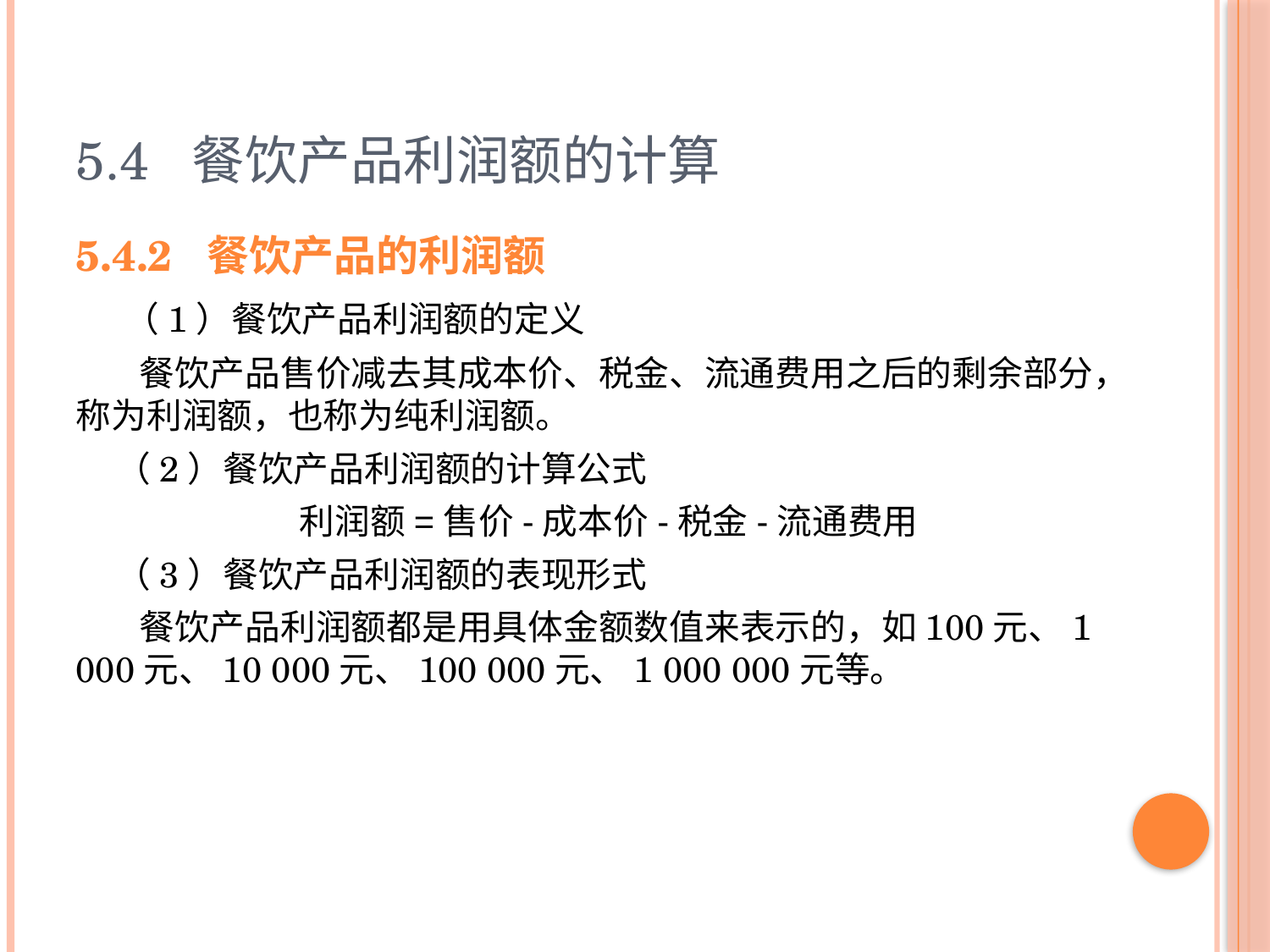

# 5.4  餐饮产品利润额的计算
5.4.2  餐饮产品的利润额
    （1）餐饮产品利润额的定义
       餐饮产品售价减去其成本价、税金、流通费用之后的剩余部分，称为利润额，也称为纯利润额。
    （2）餐饮产品利润额的计算公式
利润额=售价-成本价-税金-流通费用
    （3）餐饮产品利润额的表现形式
       餐饮产品利润额都是用具体金额数值来表示的，如100元、1 000元、10 000元、100 000元、1 000 000元等。